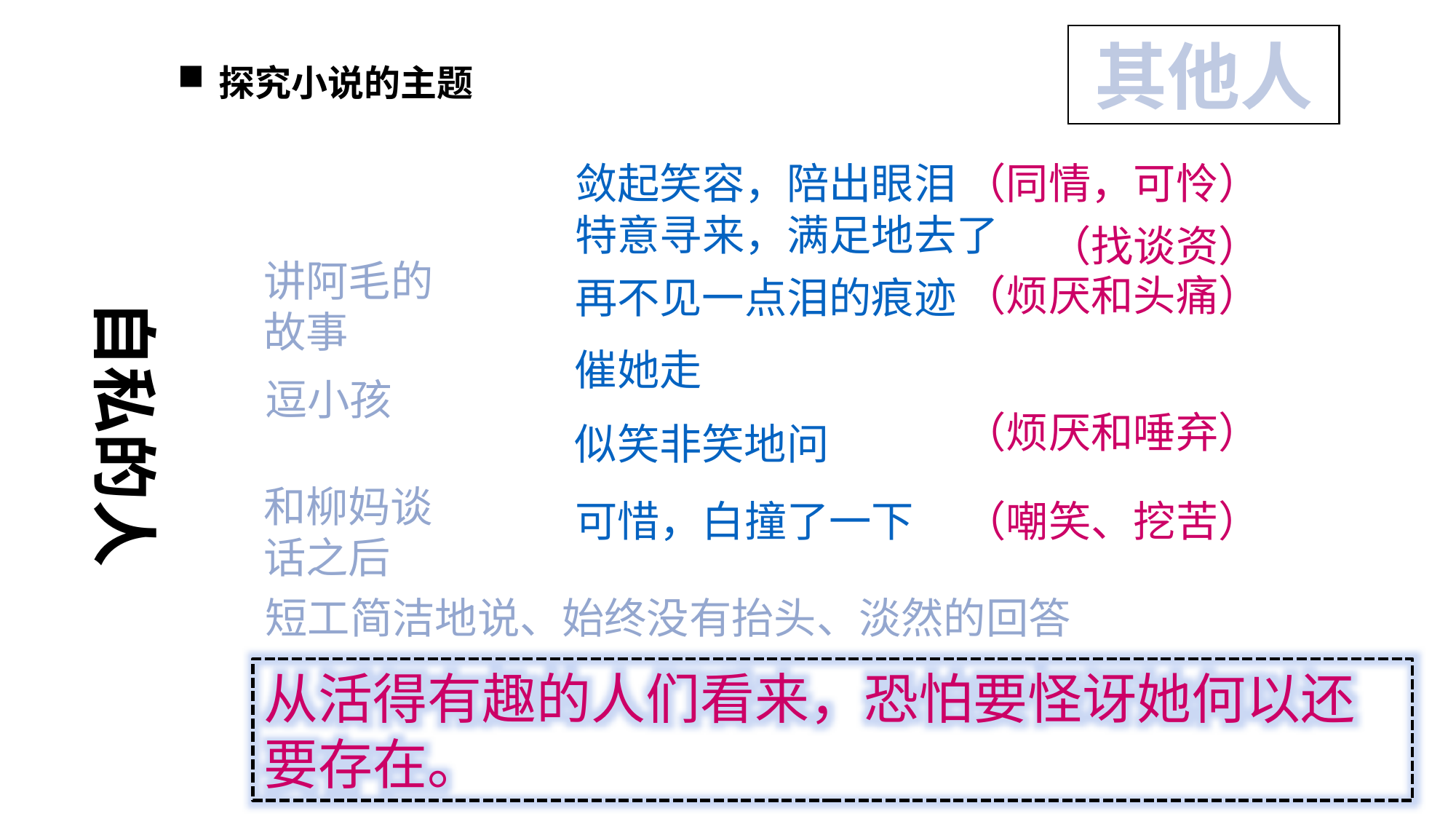

其他人
探究小说的主题
敛起笑容，陪出眼泪
（同情，可怜）
特意寻来，满足地去了
（找谈资）
讲阿毛的
故事
（烦厌和头痛）
再不见一点泪的痕迹
自私的人
催她走
逗小孩
（烦厌和唾弃）
似笑非笑地问
和柳妈谈
话之后
可惜，白撞了一下
（嘲笑、挖苦）
短工简洁地说、始终没有抬头、淡然的回答
死时：
从活得有趣的人们看来，恐怕要怪讶她何以还要存在。